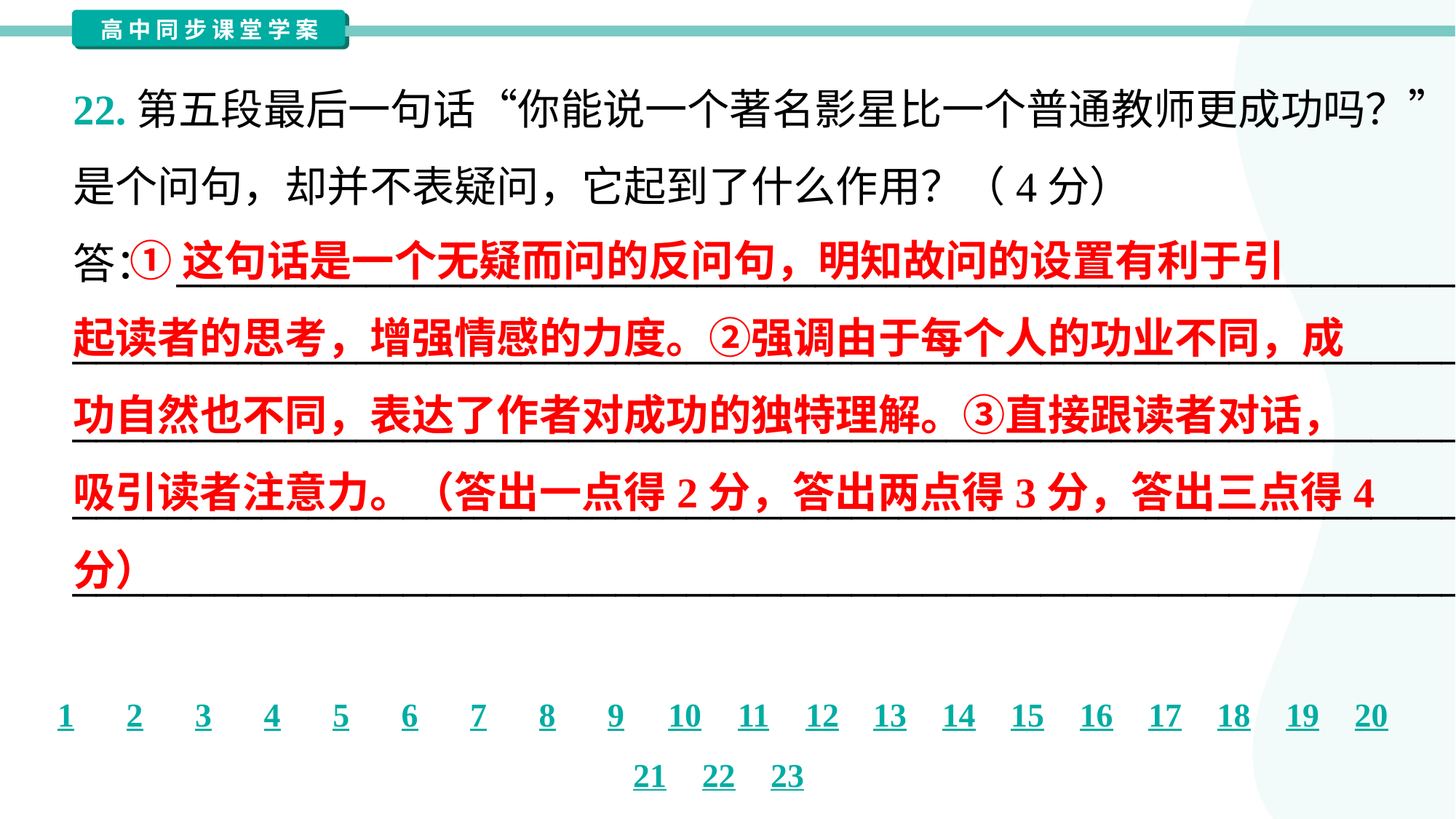

22.第五段最后一句话“你能说一个著名影星比一个普通教师更成功吗？”
是个问句，却并不表疑问，它起到了什么作用？（4分）
答： ________________________________________________________
_____________________________________________________________
_____________________________________________________________
_____________________________________________________________
_____________________________________________________________
      ①这句话是一个无疑而问的反问句，明知故问的设置有利于引
起读者的思考，增强情感的力度。②强调由于每个人的功业不同，成
功自然也不同，表达了作者对成功的独特理解。③直接跟读者对话，
吸引读者注意力。（答出一点得2分，答出两点得3分，答出三点得4
分）